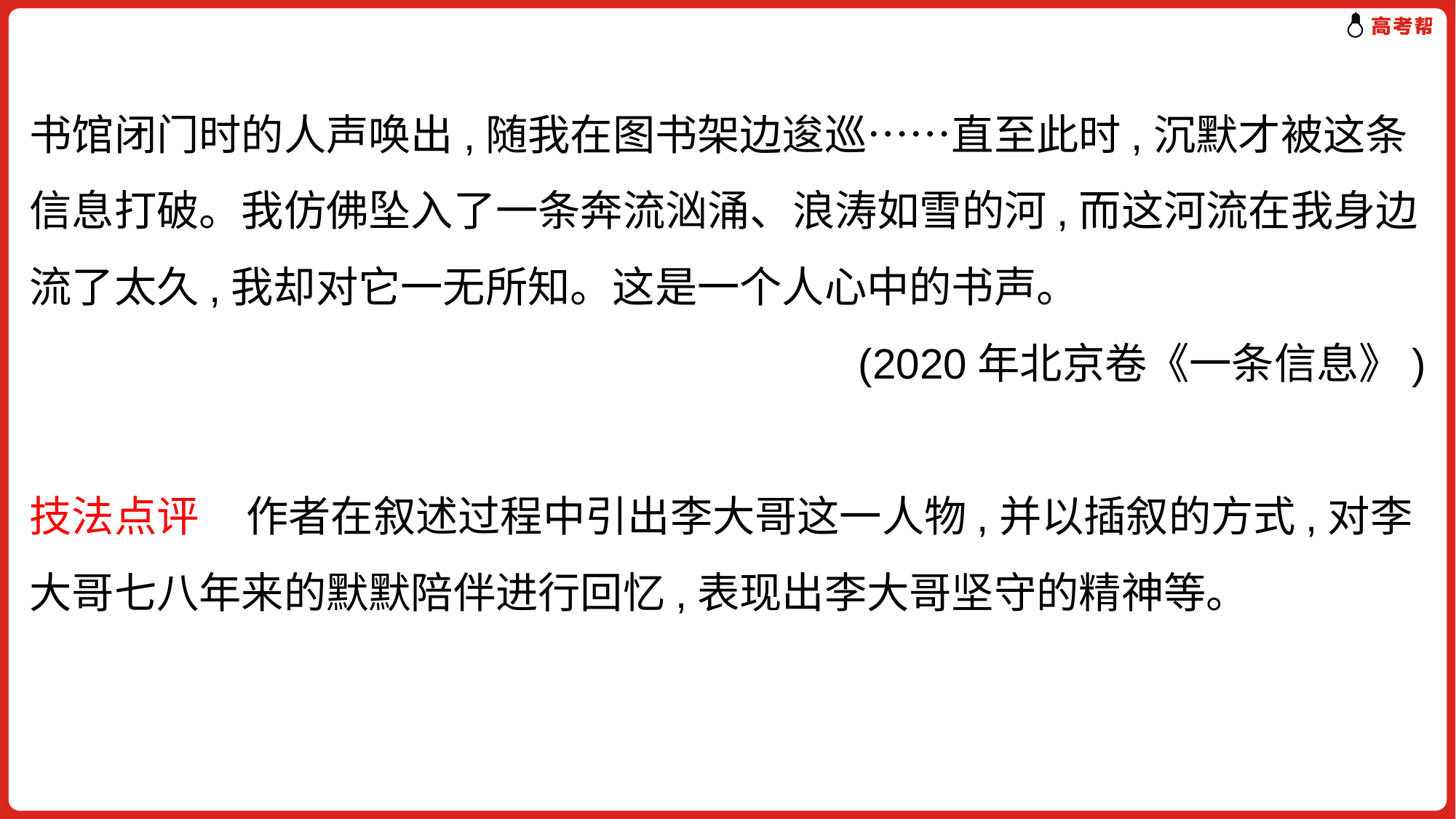

书馆闭门时的人声唤出,随我在图书架边逡巡……直至此时,沉默才被这条信息打破。我仿佛坠入了一条奔流汹涌、浪涛如雪的河,而这河流在我身边流了太久,我却对它一无所知。这是一个人心中的书声。
(2020年北京卷《一条信息》)

技法点评     作者在叙述过程中引出李大哥这一人物,并以插叙的方式,对李大哥七八年来的默默陪伴进行回忆,表现出李大哥坚守的精神等。